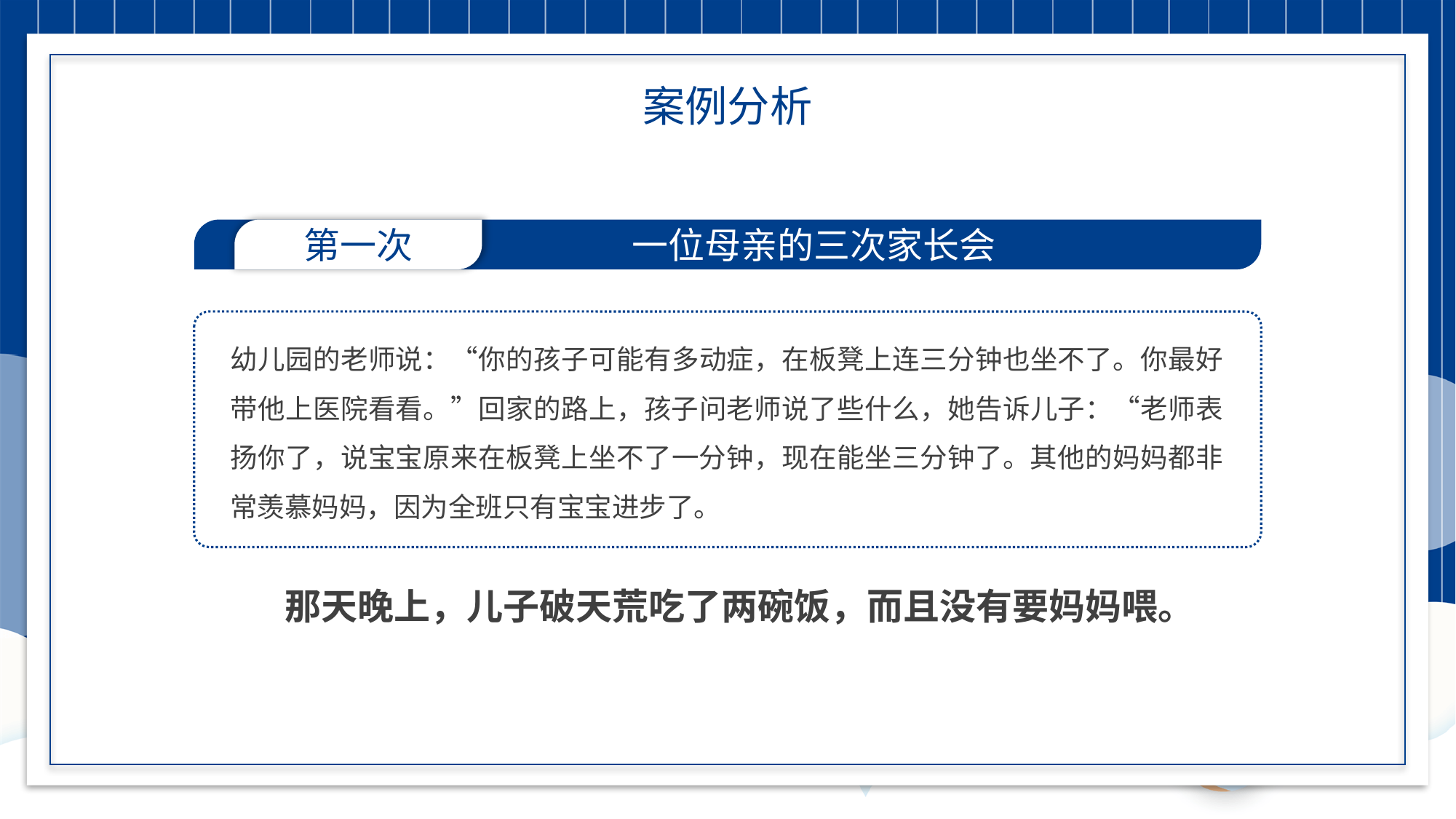

案例分析
第一次
                    一位母亲的三次家长会

幼儿园的老师说：“你的孩子可能有多动症，在板凳上连三分钟也坐不了。你最好带他上医院看看。”回家的路上，孩子问老师说了些什么，她告诉儿子：“老师表扬你了，说宝宝原来在板凳上坐不了一分钟，现在能坐三分钟了。其他的妈妈都非常羡慕妈妈，因为全班只有宝宝进步了。
那天晚上，儿子破天荒吃了两碗饭，而且没有要妈妈喂。